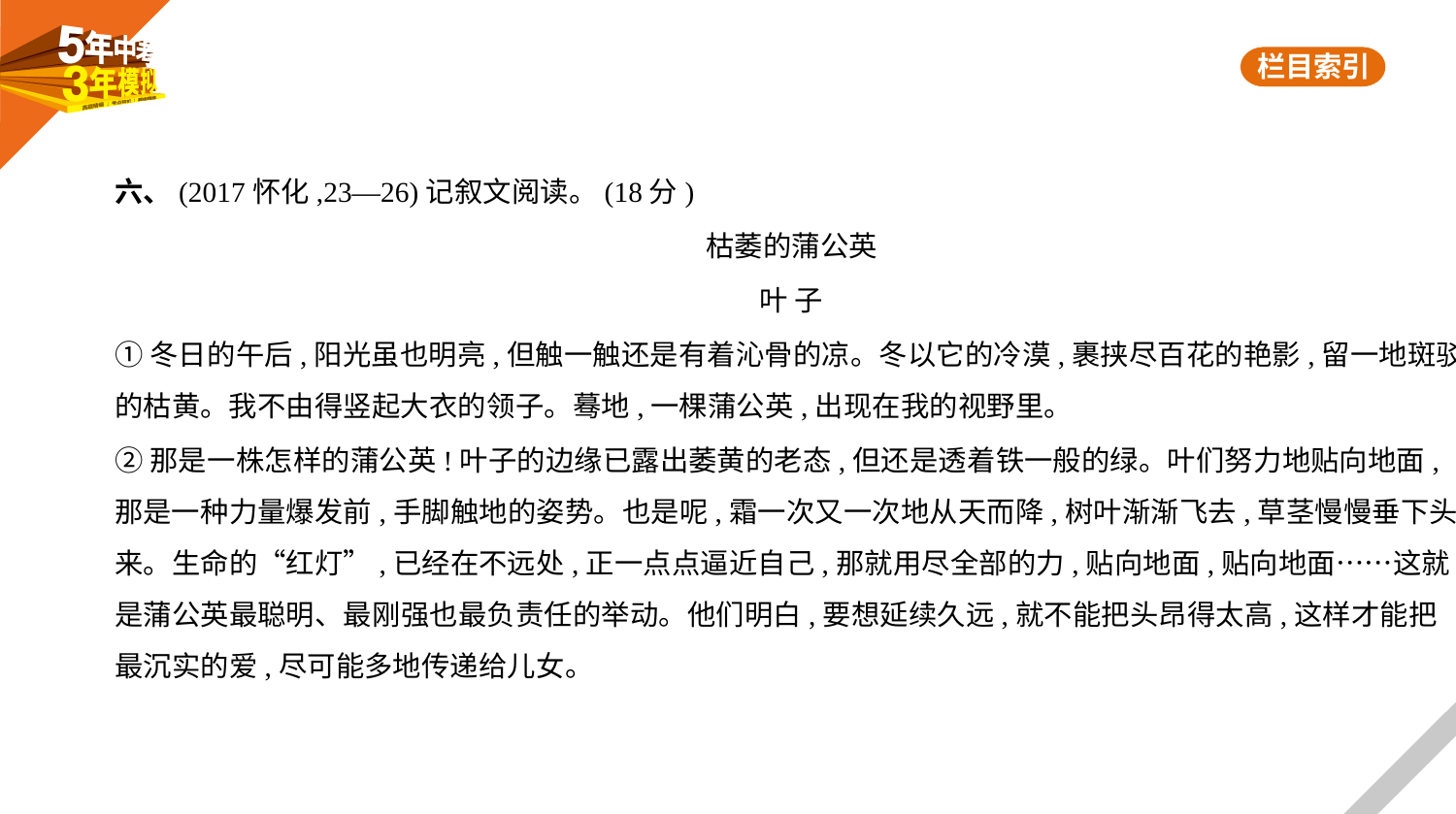

六、(2017怀化,23—26)记叙文阅读。(18分)
枯萎的蒲公英
叶 子
①冬日的午后,阳光虽也明亮,但触一触还是有着沁骨的凉。冬以它的冷漠,裹挟尽百花的艳影,留一地斑驳
的枯黄。我不由得竖起大衣的领子。蓦地,一棵蒲公英,出现在我的视野里。
②那是一株怎样的蒲公英!叶子的边缘已露出萎黄的老态,但还是透着铁一般的绿。叶们努力地贴向地面,
那是一种力量爆发前,手脚触地的姿势。也是呢,霜一次又一次地从天而降,树叶渐渐飞去,草茎慢慢垂下头
来。生命的“红灯”,已经在不远处,正一点点逼近自己,那就用尽全部的力,贴向地面,贴向地面……这就
是蒲公英最聪明、最刚强也最负责任的举动。他们明白,要想延续久远,就不能把头昂得太高,这样才能把
最沉实的爱,尽可能多地传递给儿女。